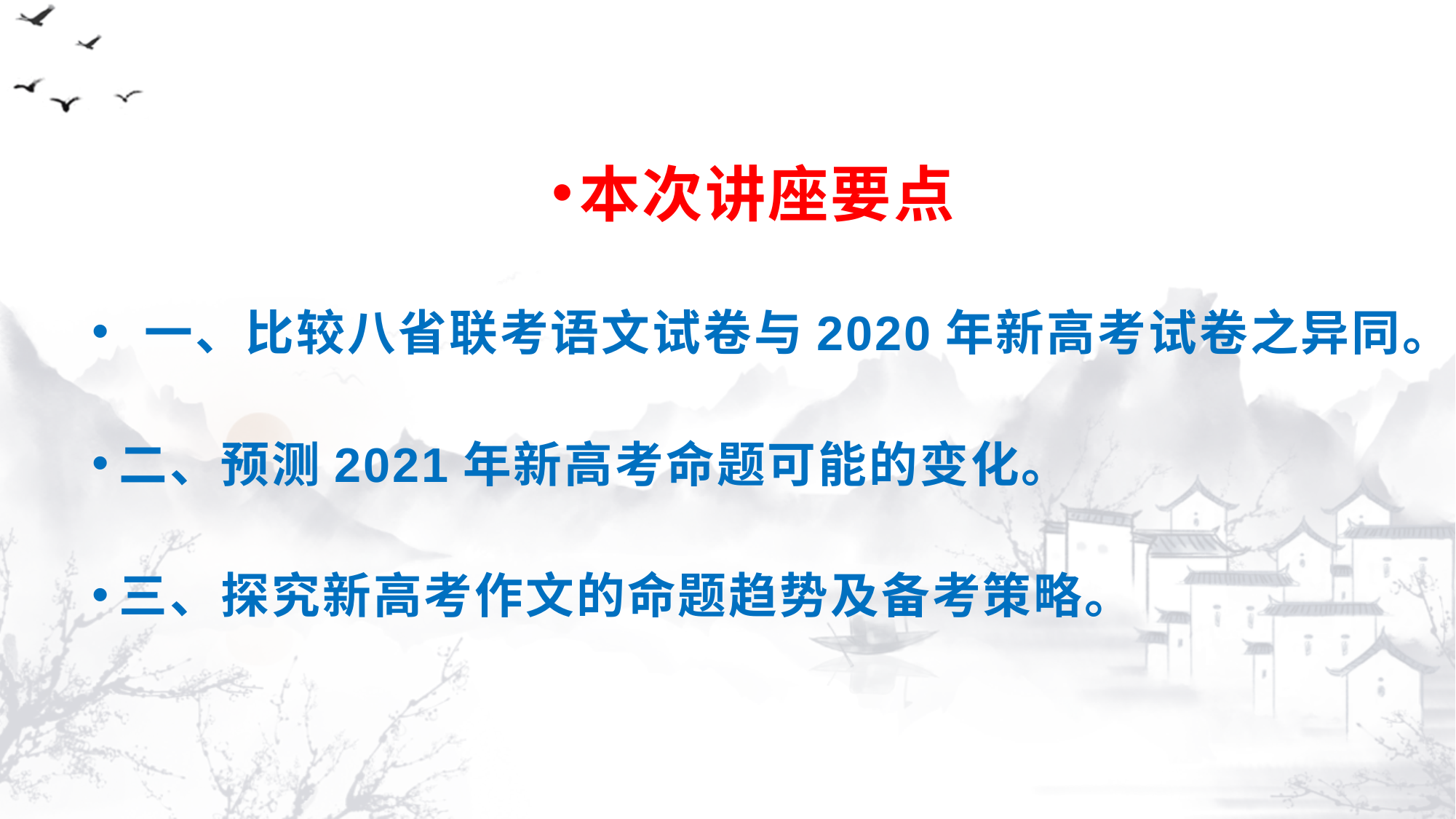

本次讲座要点
 一、比较八省联考语文试卷与2020年新高考试卷之异同。
二、预测2021年新高考命题可能的变化。
三、探究新高考作文的命题趋势及备考策略。